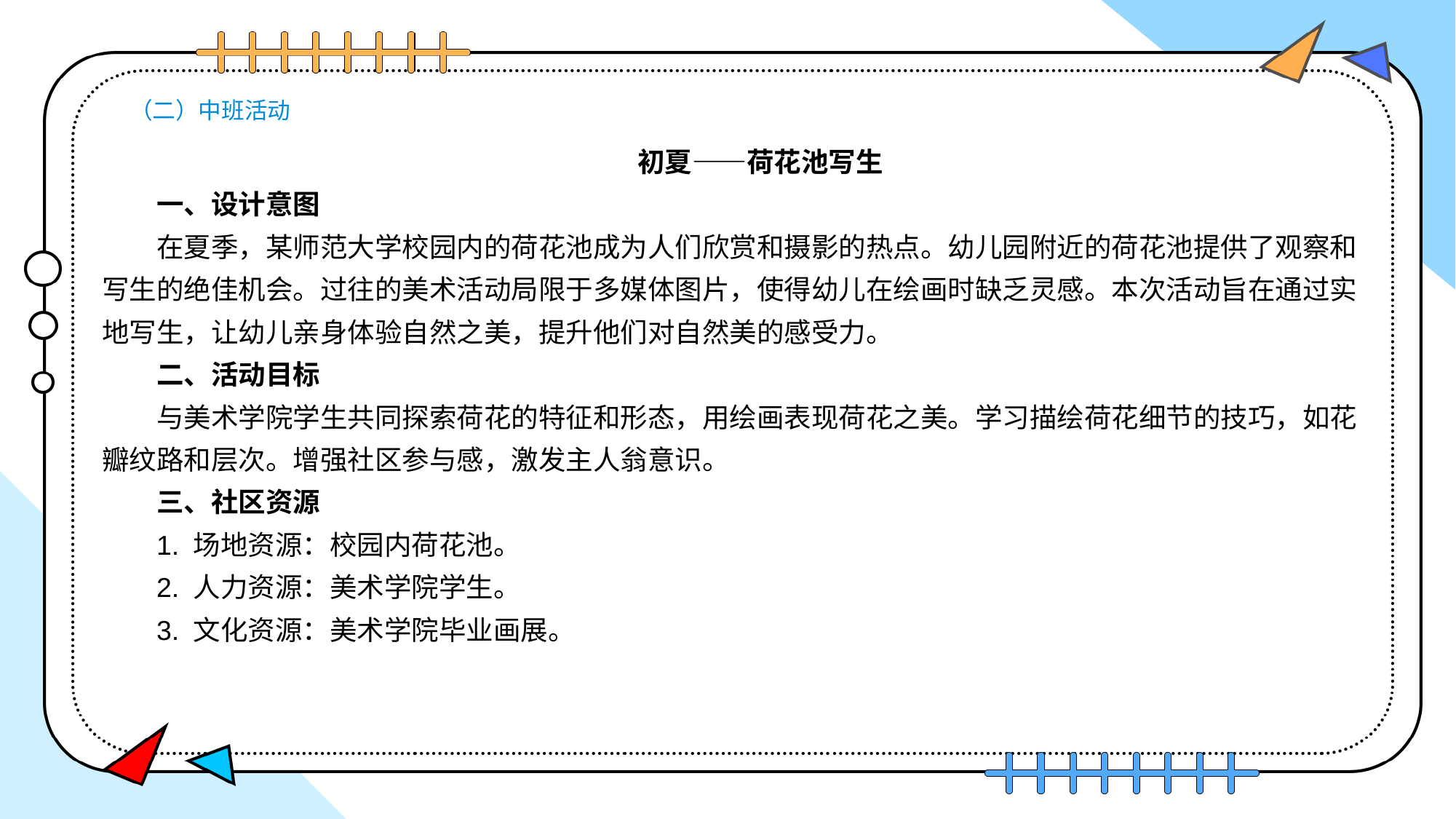

# （二）中班活动
初夏——荷花池写生
一、设计意图
在夏季，某师范大学校园内的荷花池成为人们欣赏和摄影的热点。幼儿园附近的荷花池提供了观察和写生的绝佳机会。过往的美术活动局限于多媒体图片，使得幼儿在绘画时缺乏灵感。本次活动旨在通过实地写生，让幼儿亲身体验自然之美，提升他们对自然美的感受力。
二、活动目标
与美术学院学生共同探索荷花的特征和形态，用绘画表现荷花之美。学习描绘荷花细节的技巧，如花瓣纹路和层次。增强社区参与感，激发主人翁意识。
三、社区资源
1. 场地资源：校园内荷花池。
2. 人力资源：美术学院学生。
3. 文化资源：美术学院毕业画展。